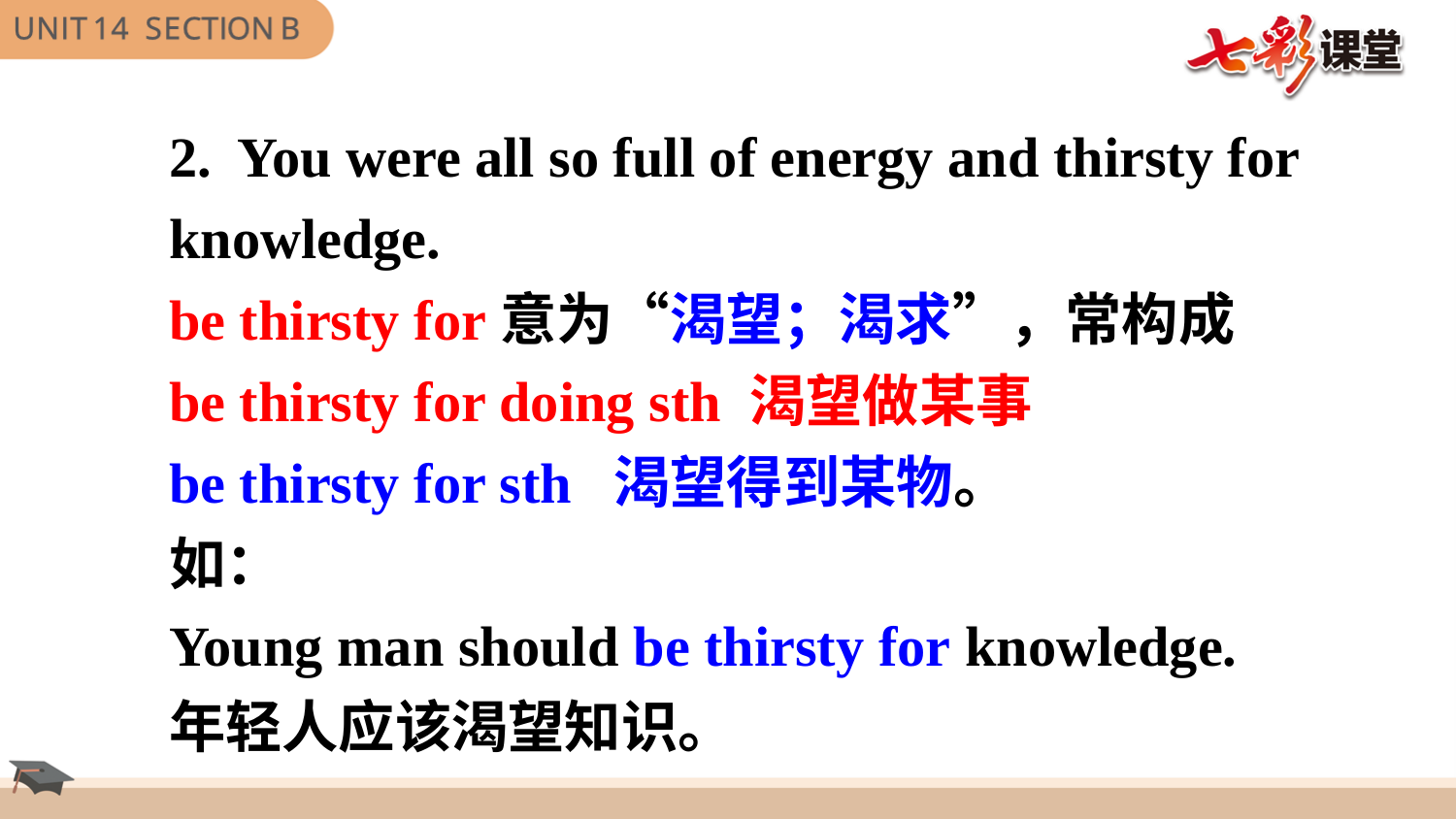

2.  You were all so full of energy and thirsty for knowledge.
be thirsty for意为“渴望；渴求”，常构成
be thirsty for doing sth 渴望做某事
be thirsty for sth  渴望得到某物。
如：
Young man should be thirsty for knowledge.
年轻人应该渴望知识。